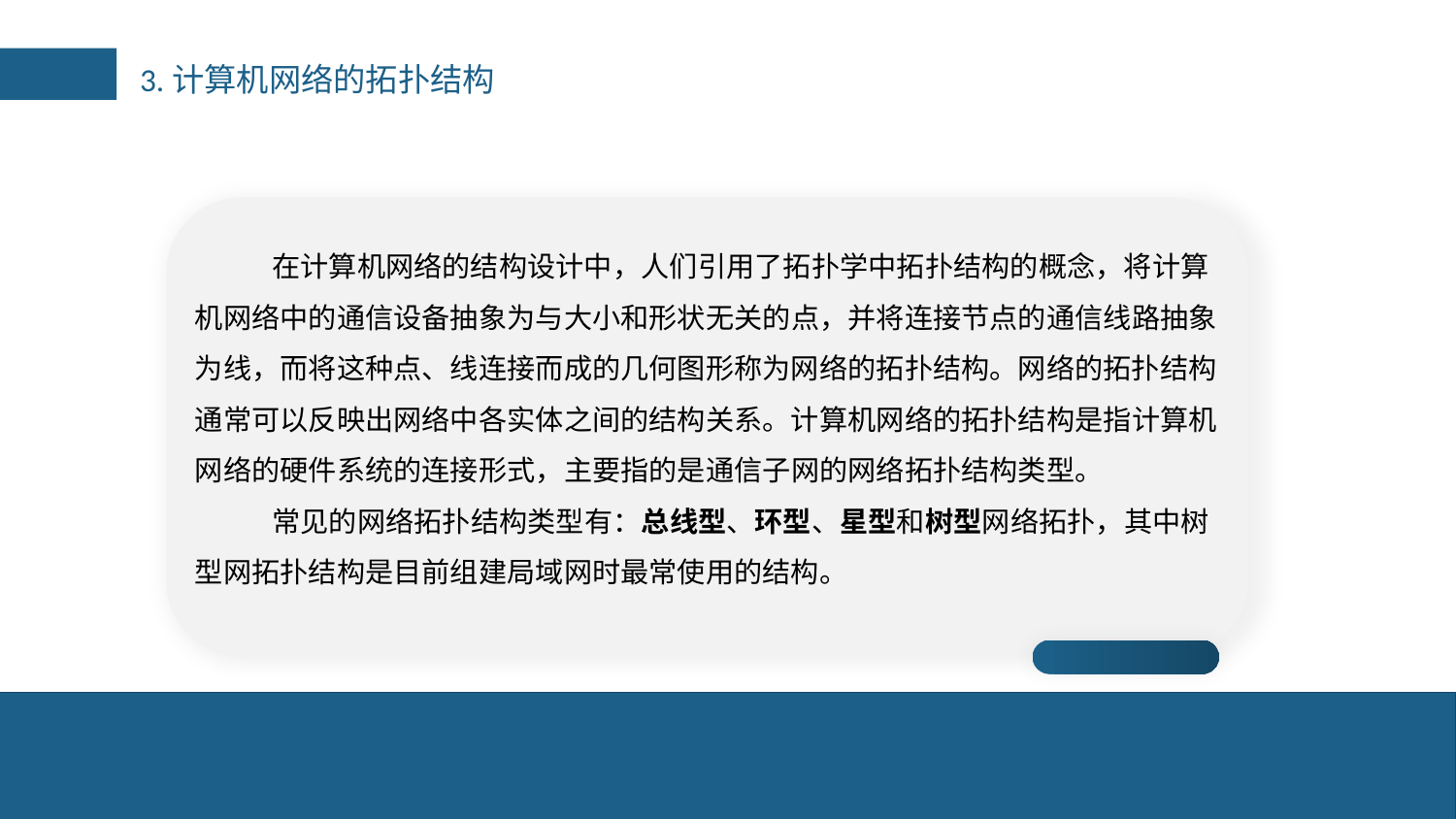

3.计算机网络的拓扑结构

在计算机网络的结构设计中，人们引用了拓扑学中拓扑结构的概念，将计算机网络中的通信设备抽象为与大小和形状无关的点，并将连接节点的通信线路抽象为线，而将这种点、线连接而成的几何图形称为网络的拓扑结构。网络的拓扑结构通常可以反映出网络中各实体之间的结构关系。计算机网络的拓扑结构是指计算机网络的硬件系统的连接形式，主要指的是通信子网的网络拓扑结构类型。
常见的网络拓扑结构类型有：总线型、环型、星型和树型网络拓扑，其中树型网拓扑结构是目前组建局域网时最常使用的结构。